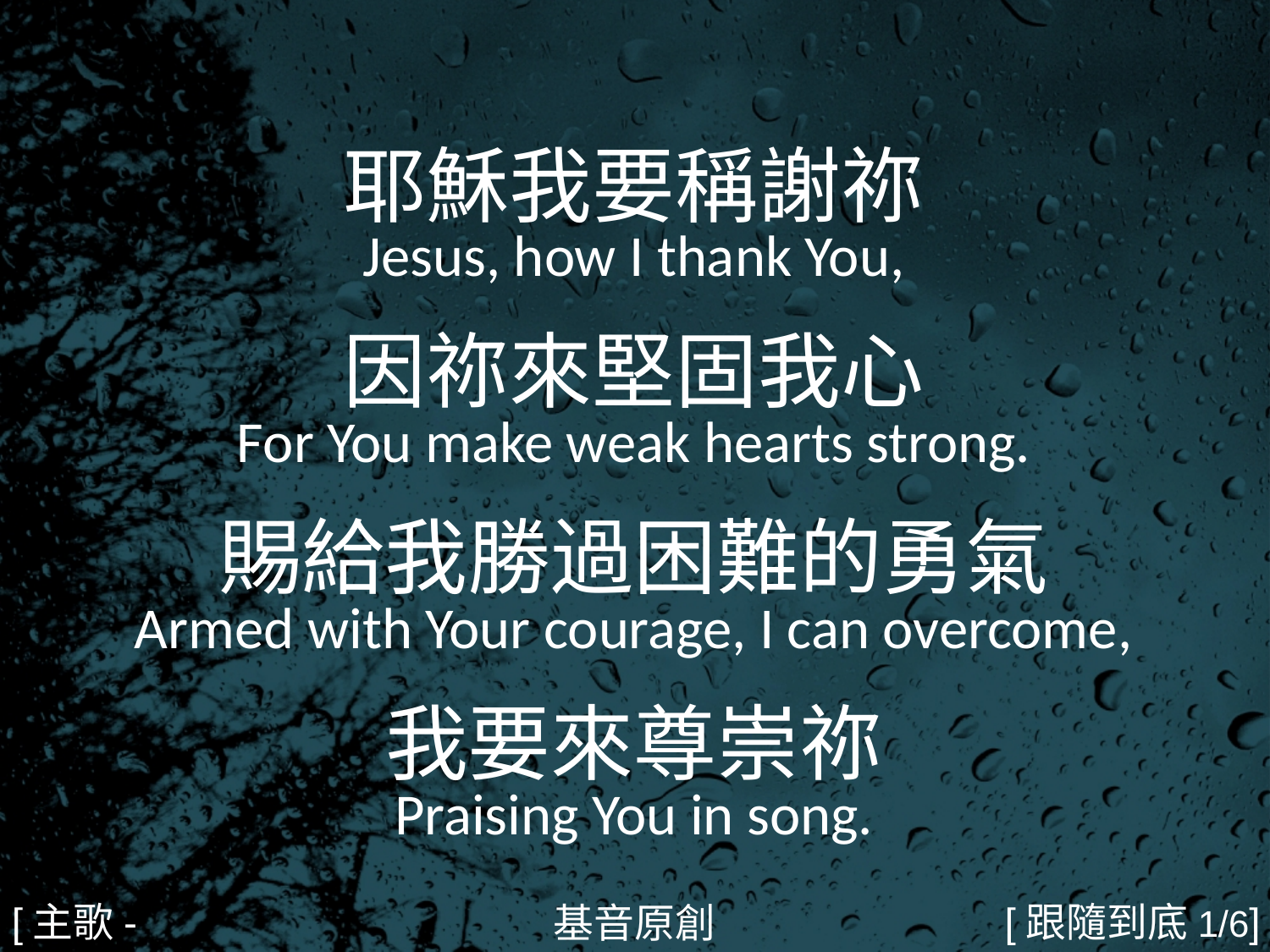

耶穌我要稱謝祢
Jesus, how I thank You,

因祢來堅固我心
For You make weak hearts strong.

賜給我勝過困難的勇氣
Armed with Your courage, I can overcome,

我要來尊崇祢
Praising You in song.

#

[主歌-1]
[跟隨到底1/6]
基音原創